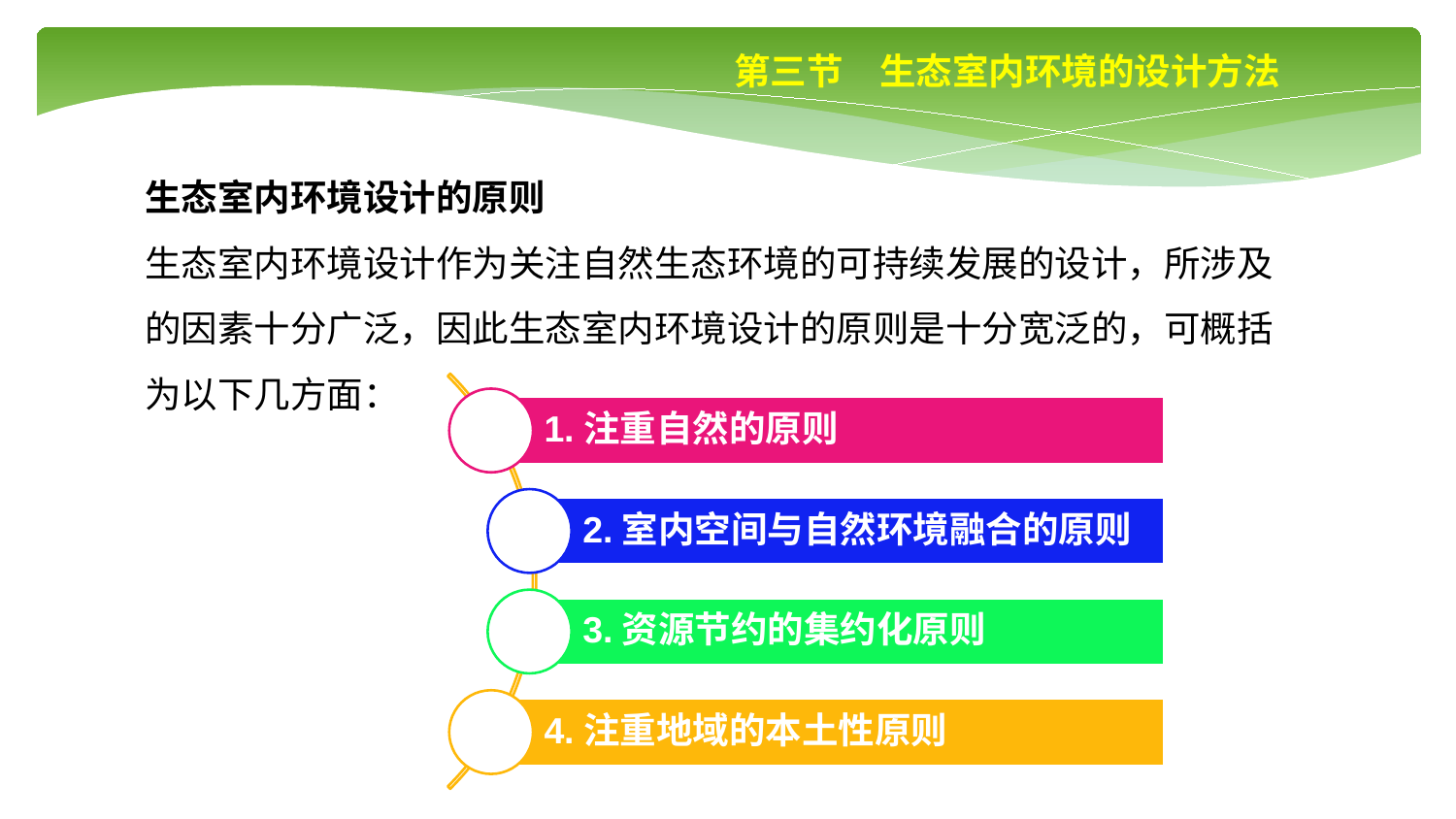

第三节　生态室内环境的设计方法
生态室内环境设计的原则
生态室内环境设计作为关注自然生态环境的可持续发展的设计，所涉及的因素十分广泛，因此生态室内环境设计的原则是十分宽泛的，可概括为以下几方面：
1.注重自然的原则
2.室内空间与自然环境融合的原则
3.资源节约的集约化原则
4.注重地域的本土性原则